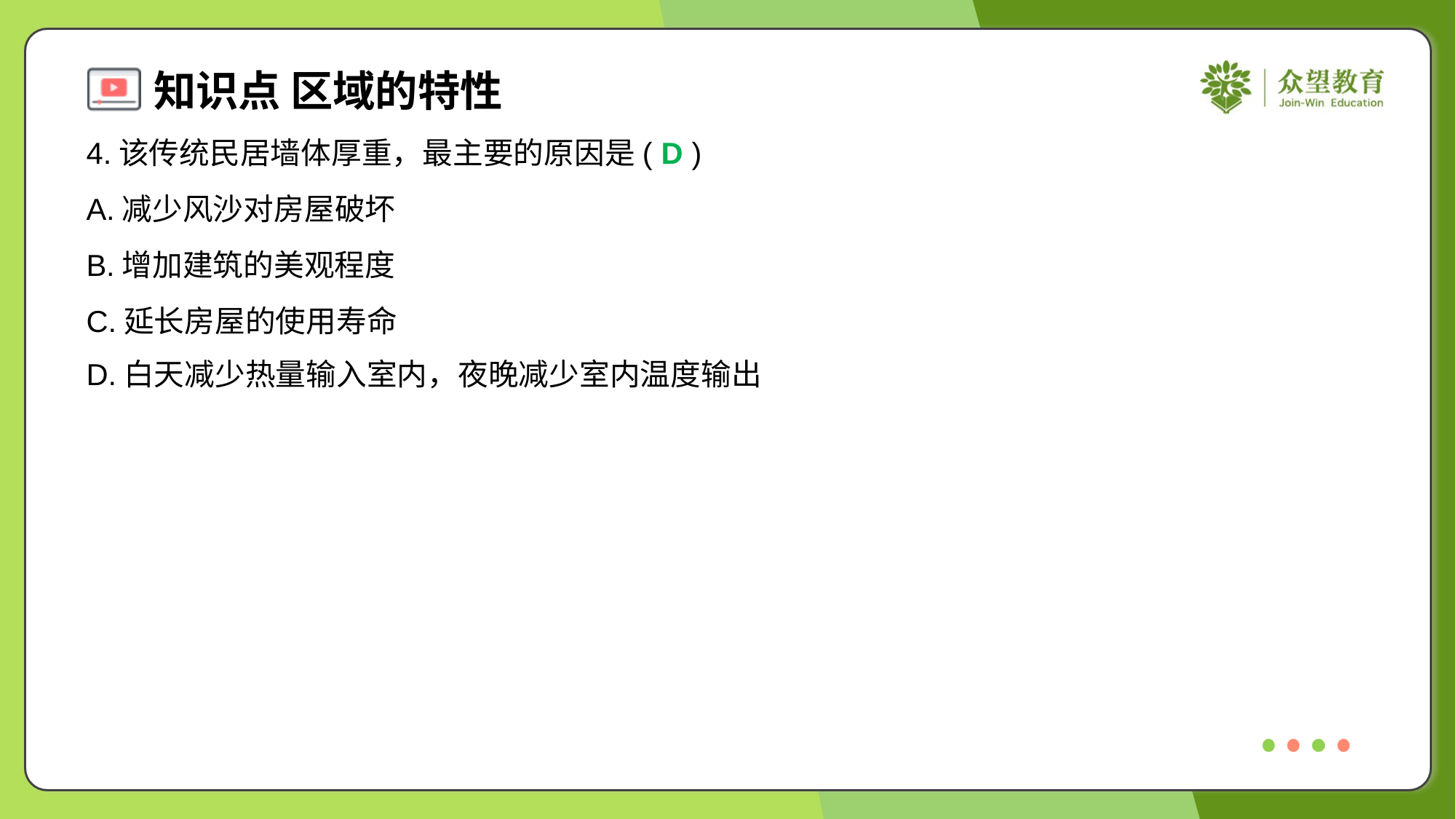

4.该传统民居墙体厚重，最主要的原因是(     )
D
A.减少风沙对房屋破坏
B.增加建筑的美观程度
C.延长房屋的使用寿命
D.白天减少热量输入室内，夜晚减少室内温度输出